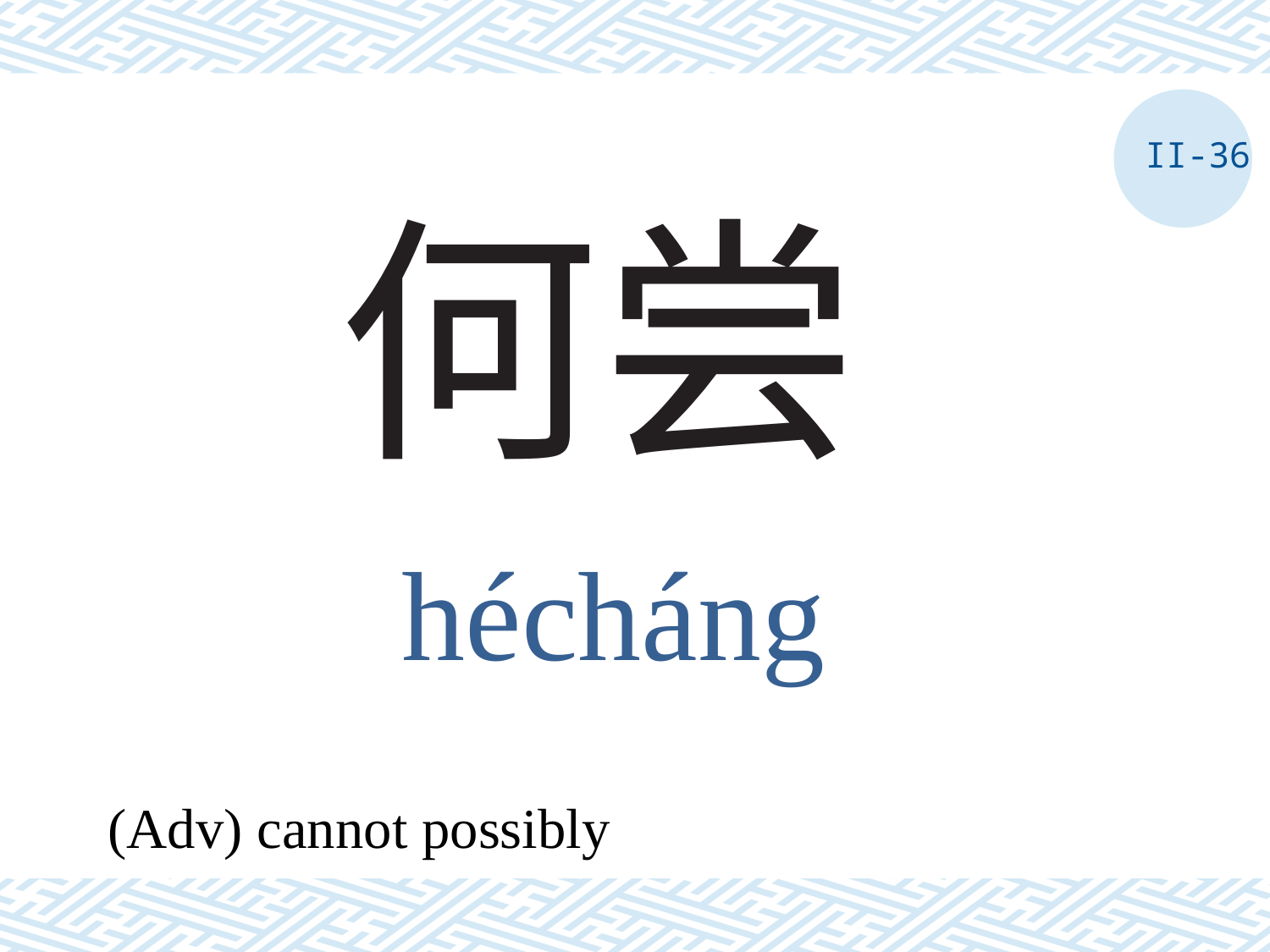

II-36

# 何尝
hécháng
(Adv) cannot possibly